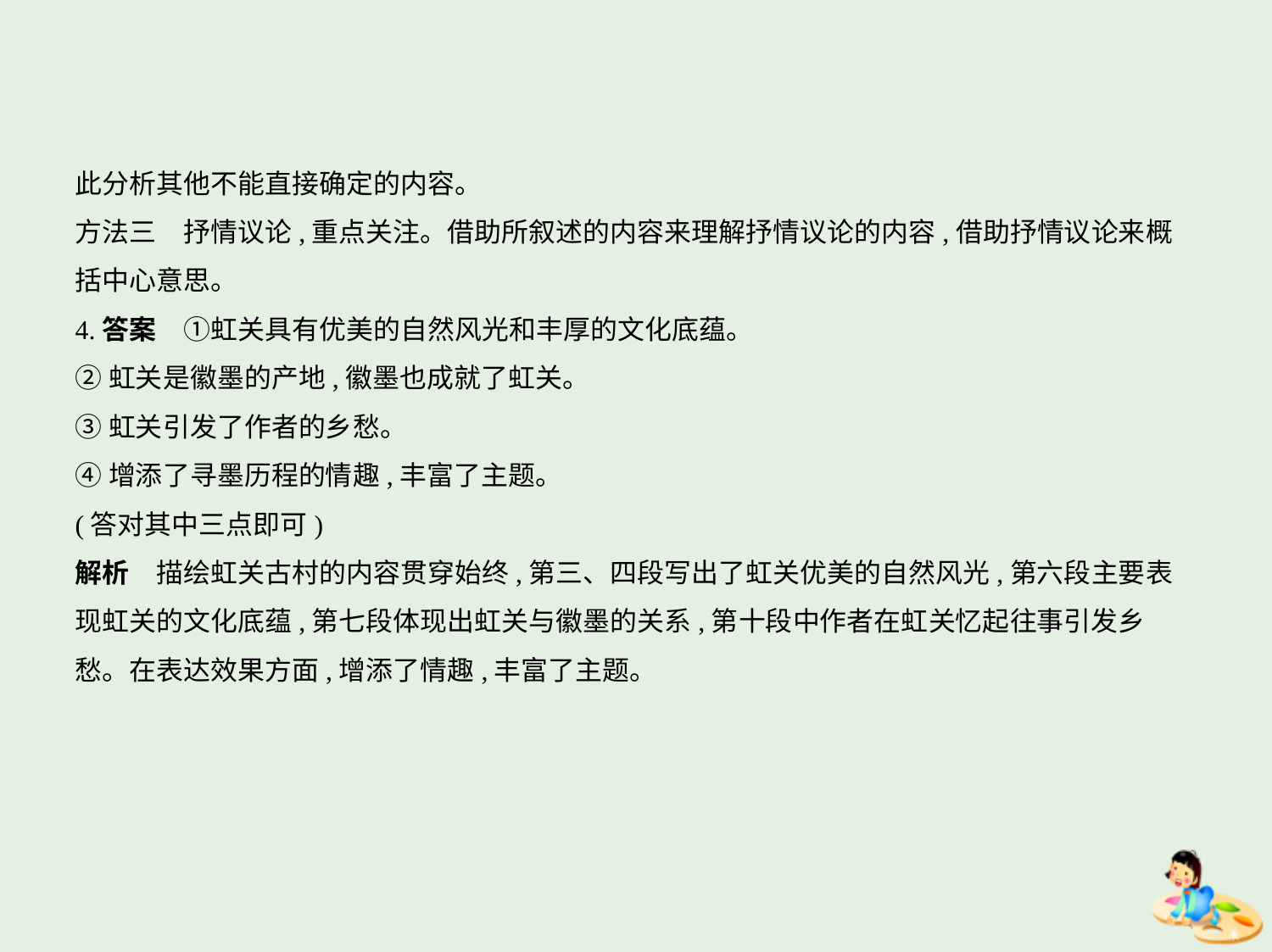

此分析其他不能直接确定的内容。
方法三　抒情议论,重点关注。借助所叙述的内容来理解抒情议论的内容,借助抒情议论来概
括中心意思。
4.答案　①虹关具有优美的自然风光和丰厚的文化底蕴。
②虹关是徽墨的产地,徽墨也成就了虹关。
③虹关引发了作者的乡愁。
④增添了寻墨历程的情趣,丰富了主题。
(答对其中三点即可)
解析　描绘虹关古村的内容贯穿始终,第三、四段写出了虹关优美的自然风光,第六段主要表
现虹关的文化底蕴,第七段体现出虹关与徽墨的关系,第十段中作者在虹关忆起往事引发乡
愁。在表达效果方面,增添了情趣,丰富了主题。